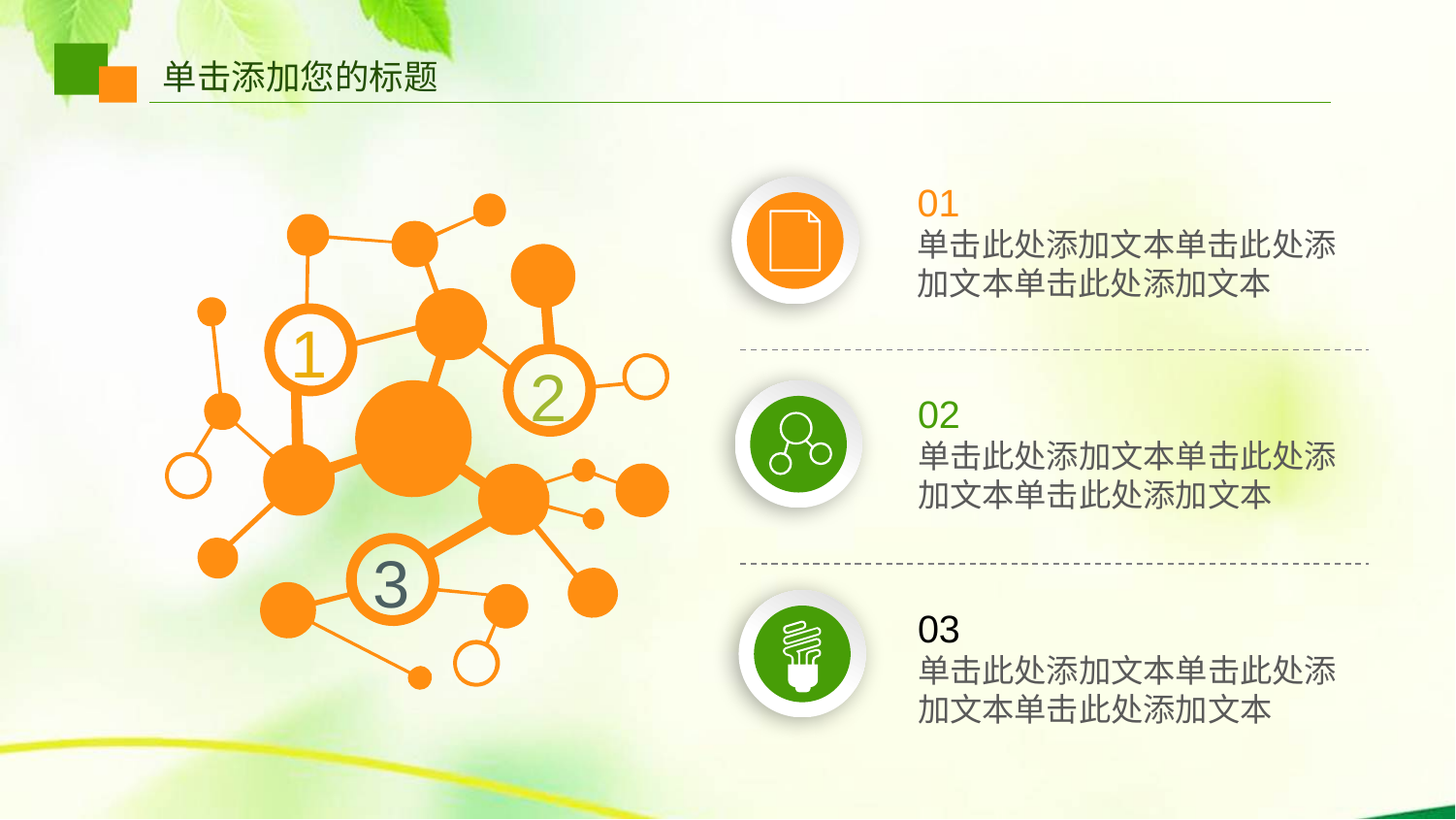

单击添加您的标题

01
单击此处添加文本单击此处添加文本单击此处添加文本

1
2
3

02
单击此处添加文本单击此处添加文本单击此处添加文本

03
单击此处添加文本单击此处添加文本单击此处添加文本